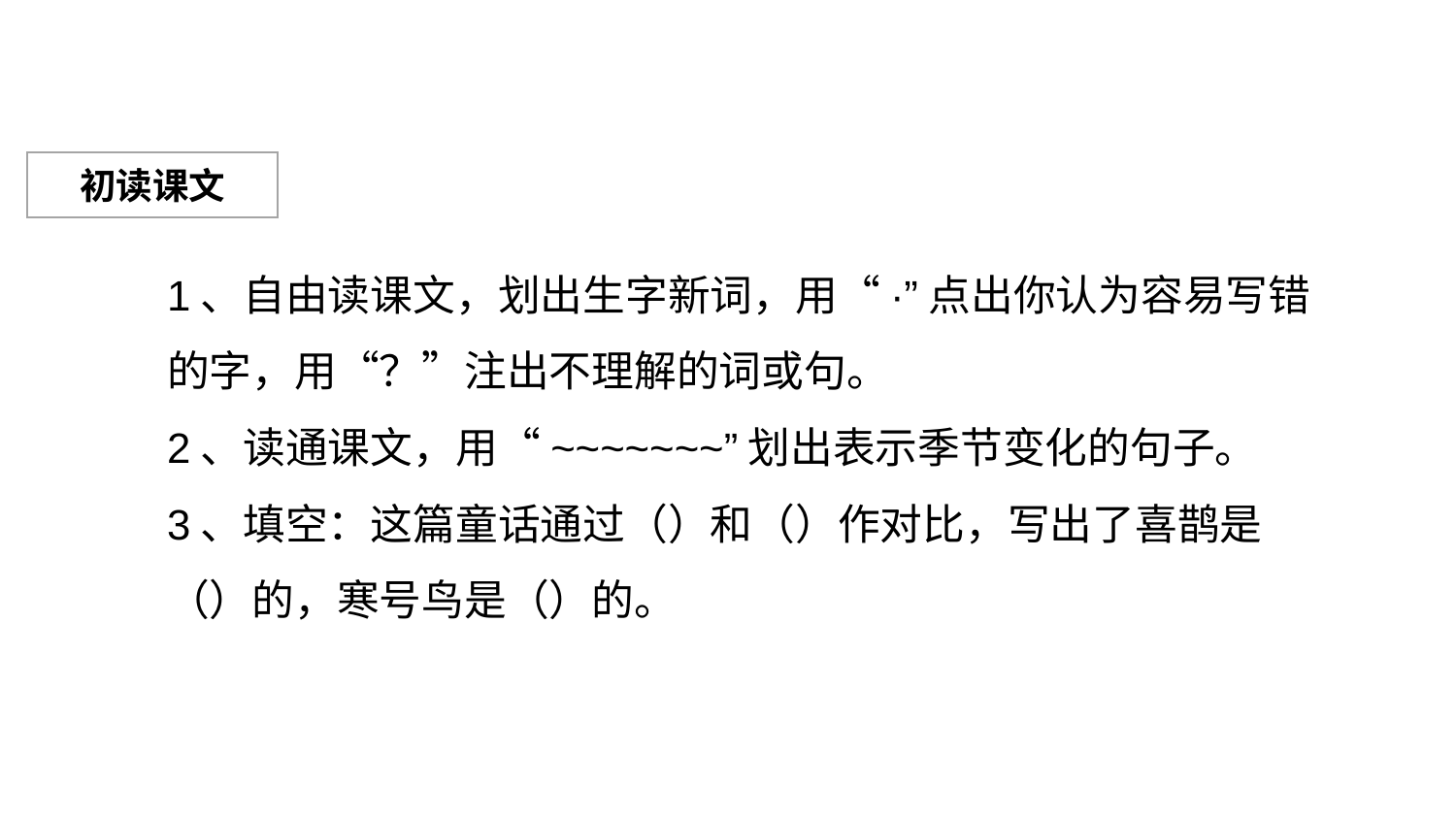

初读课文
1、自由读课文，划出生字新词，用“·”点出你认为容易写错的字，用“？”注出不理解的词或句。
2、读通课文，用“~~~~~~~”划出表示季节变化的句子。
3、填空：这篇童话通过（）和（）作对比，写出了喜鹊是（）的，寒号鸟是（）的。